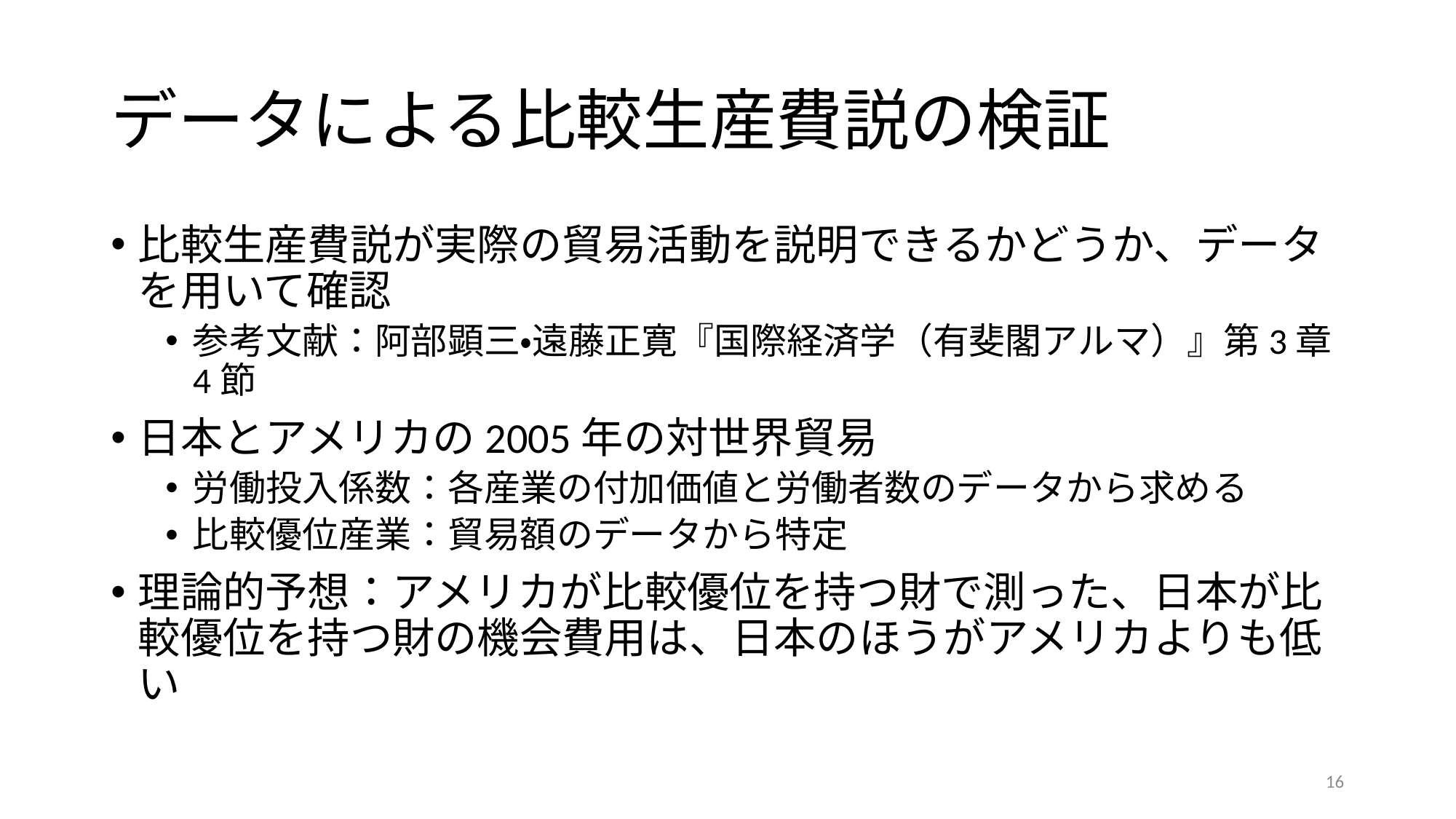

# データによる比較生産費説の検証
比較生産費説が実際の貿易活動を説明できるかどうか、データを用いて確認
参考文献：阿部顕三・遠藤正寛『国際経済学（有斐閣アルマ）』第3章4節
日本とアメリカの2005年の対世界貿易
労働投入係数：各産業の付加価値と労働者数のデータから求める
比較優位産業：貿易額のデータから特定
理論的予想：アメリカが比較優位を持つ財で測った、日本が比較優位を持つ財の機会費用は、日本のほうがアメリカよりも低い
16